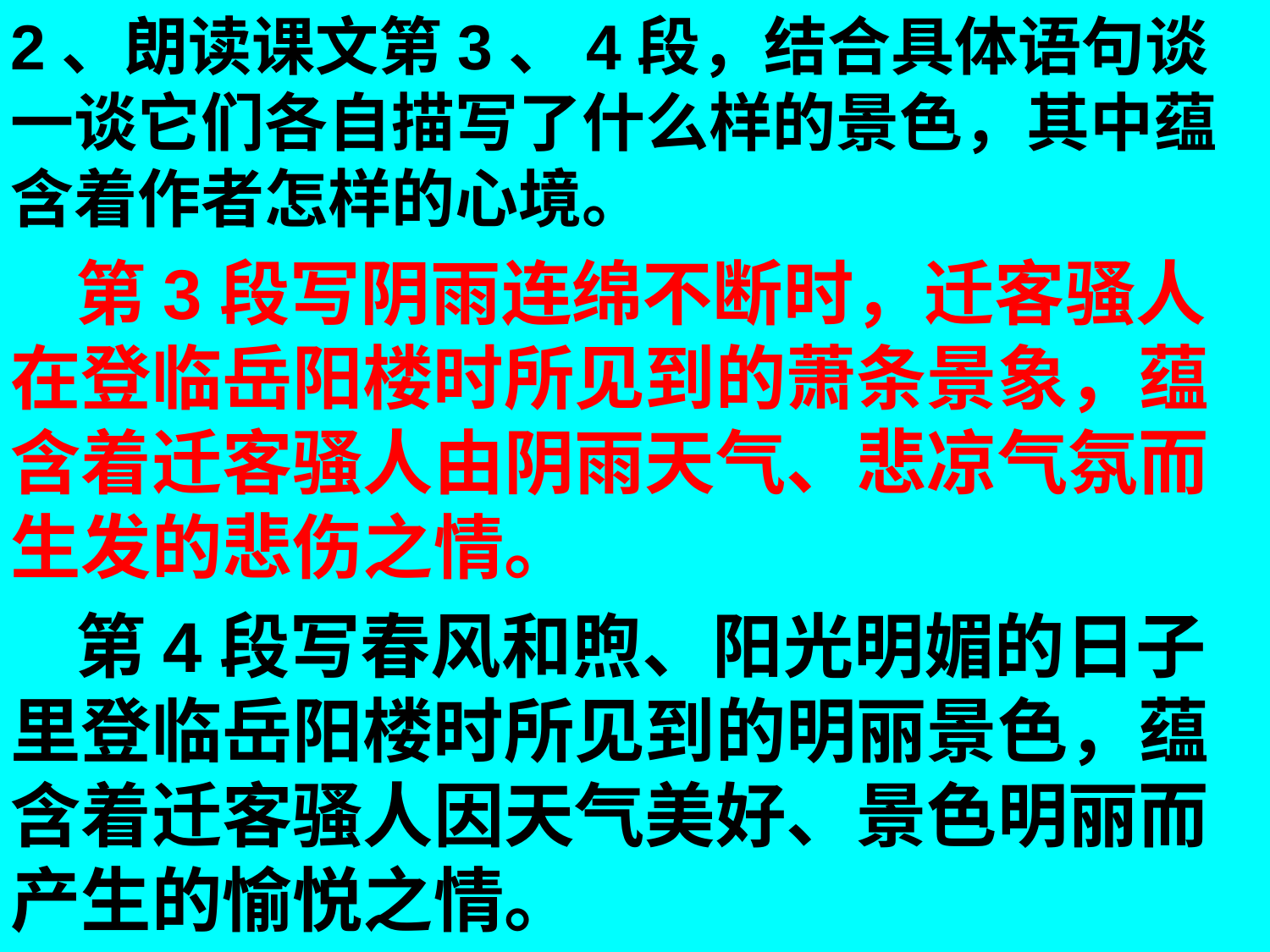

2、朗读课文第3、4段，结合具体语句谈一谈它们各自描写了什么样的景色，其中蕴含着作者怎样的心境。
   第3段写阴雨连绵不断时，迁客骚人在登临岳阳楼时所见到的萧条景象，蕴含着迁客骚人由阴雨天气、悲凉气氛而生发的悲伤之情。
   第4段写春风和煦、阳光明媚的日子里登临岳阳楼时所见到的明丽景色，蕴含着迁客骚人因天气美好、景色明丽而产生的愉悦之情。